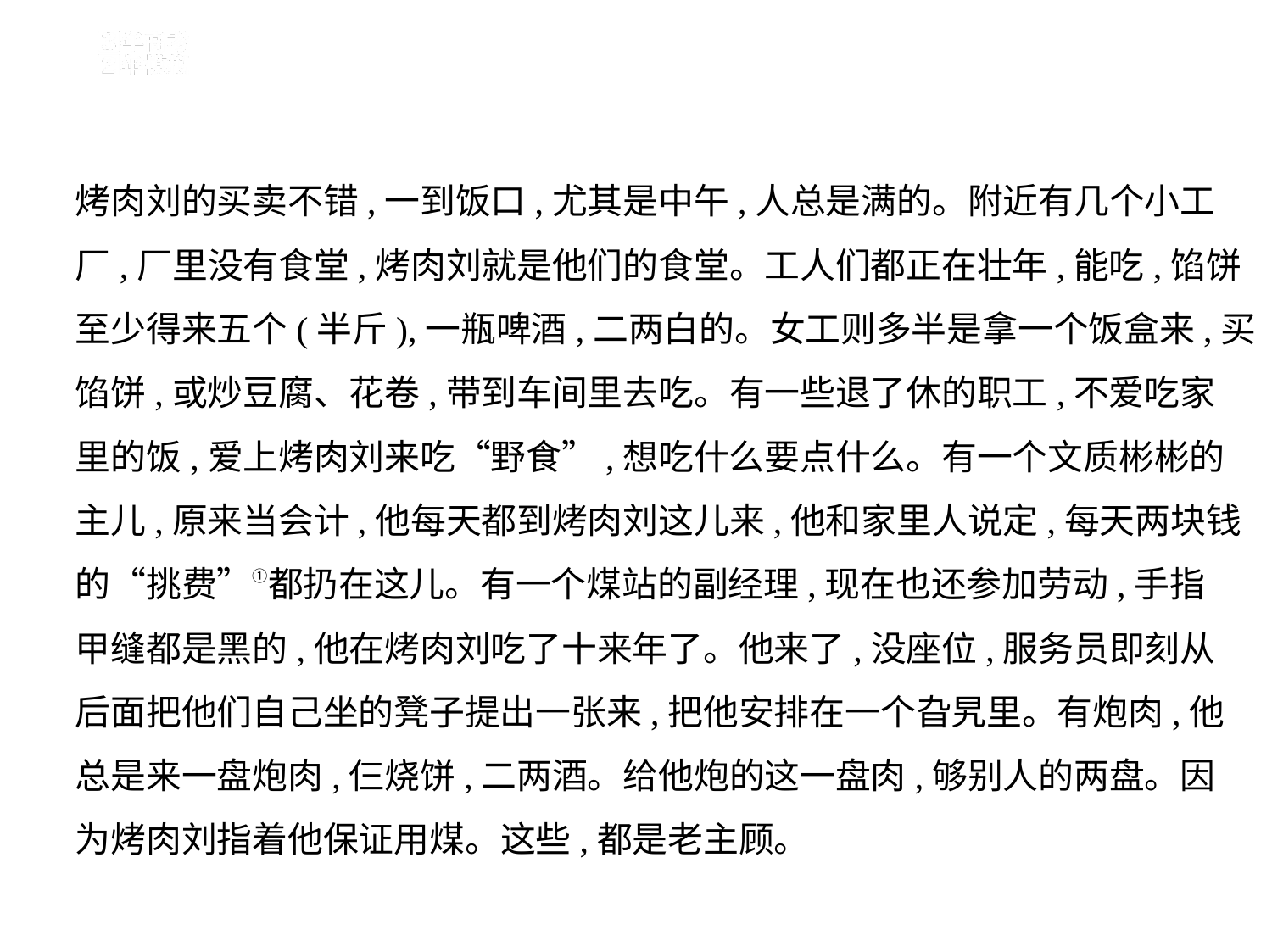

烤肉刘的买卖不错,一到饭口,尤其是中午,人总是满的。附近有几个小工
厂,厂里没有食堂,烤肉刘就是他们的食堂。工人们都正在壮年,能吃,馅饼
至少得来五个(半斤),一瓶啤酒,二两白的。女工则多半是拿一个饭盒来,买
馅饼,或炒豆腐、花卷,带到车间里去吃。有一些退了休的职工,不爱吃家
里的饭,爱上烤肉刘来吃“野食”,想吃什么要点什么。有一个文质彬彬的
主儿,原来当会计,他每天都到烤肉刘这儿来,他和家里人说定,每天两块钱
的“挑费”①都扔在这儿。有一个煤站的副经理,现在也还参加劳动,手指
甲缝都是黑的,他在烤肉刘吃了十来年了。他来了,没座位,服务员即刻从
后面把他们自己坐的凳子提出一张来,把他安排在一个旮旯里。有炮肉,他
总是来一盘炮肉,仨烧饼,二两酒。给他炮的这一盘肉,够别人的两盘。因
为烤肉刘指着他保证用煤。这些,都是老主顾。